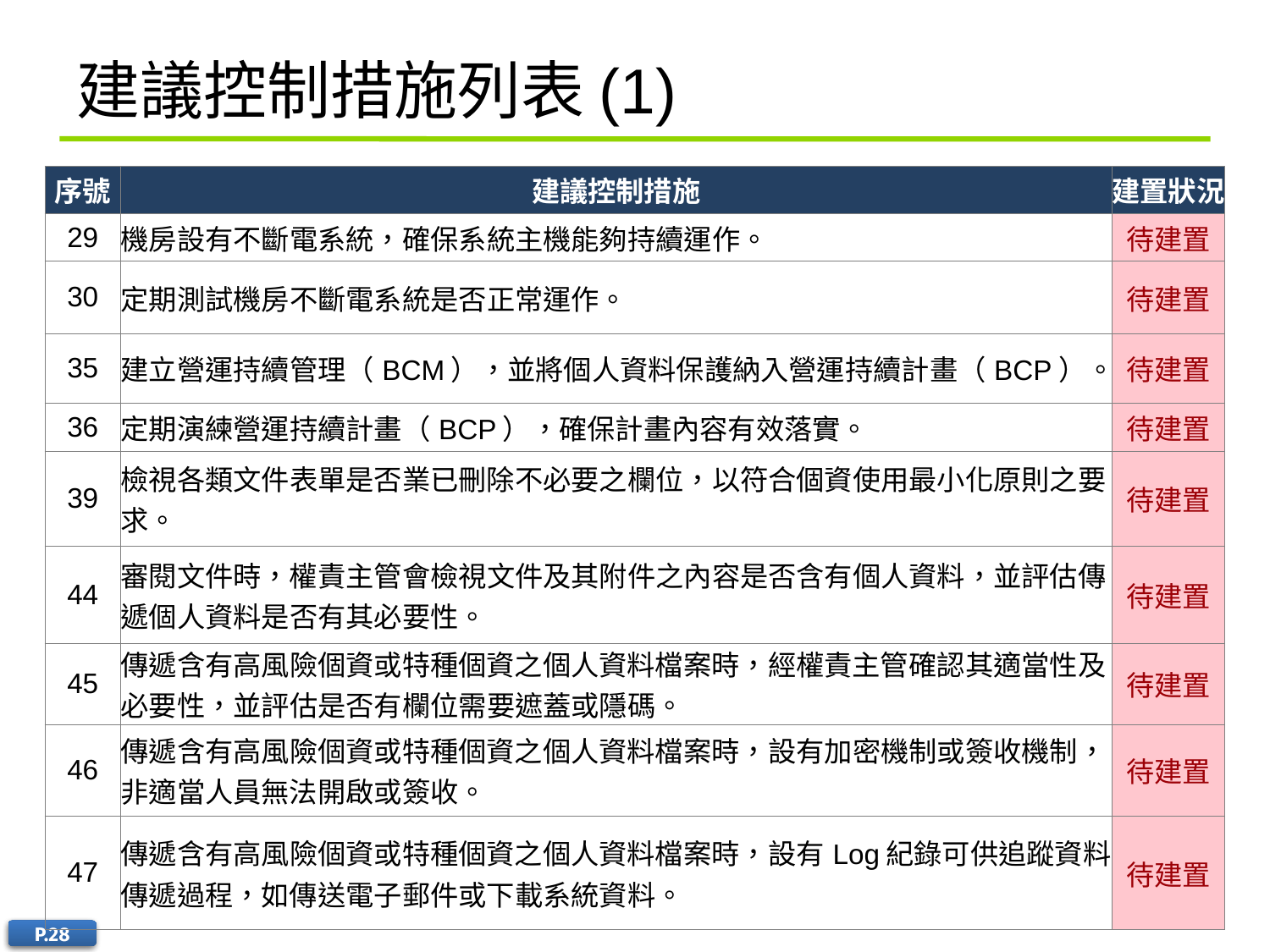

# 建議控制措施列表(1)
| 序號 | 建議控制措施 | 建置狀況 |
| --- | --- | --- |
| 29 | 機房設有不斷電系統，確保系統主機能夠持續運作。 | 待建置 |
| 30 | 定期測試機房不斷電系統是否正常運作。 | 待建置 |
| 35 | 建立營運持續管理（BCM），並將個人資料保護納入營運持續計畫（BCP）。 | 待建置 |
| 36 | 定期演練營運持續計畫（BCP），確保計畫內容有效落實。 | 待建置 |
| 39 | 檢視各類文件表單是否業已刪除不必要之欄位，以符合個資使用最小化原則之要求。 | 待建置 |
| 44 | 審閱文件時，權責主管會檢視文件及其附件之內容是否含有個人資料，並評估傳遞個人資料是否有其必要性。 | 待建置 |
| 45 | 傳遞含有高風險個資或特種個資之個人資料檔案時，經權責主管確認其適當性及必要性，並評估是否有欄位需要遮蓋或隱碼。 | 待建置 |
| 46 | 傳遞含有高風險個資或特種個資之個人資料檔案時，設有加密機制或簽收機制，非適當人員無法開啟或簽收。 | 待建置 |
| 47 | 傳遞含有高風險個資或特種個資之個人資料檔案時，設有Log紀錄可供追蹤資料傳遞過程，如傳送電子郵件或下載系統資料。 | 待建置 |